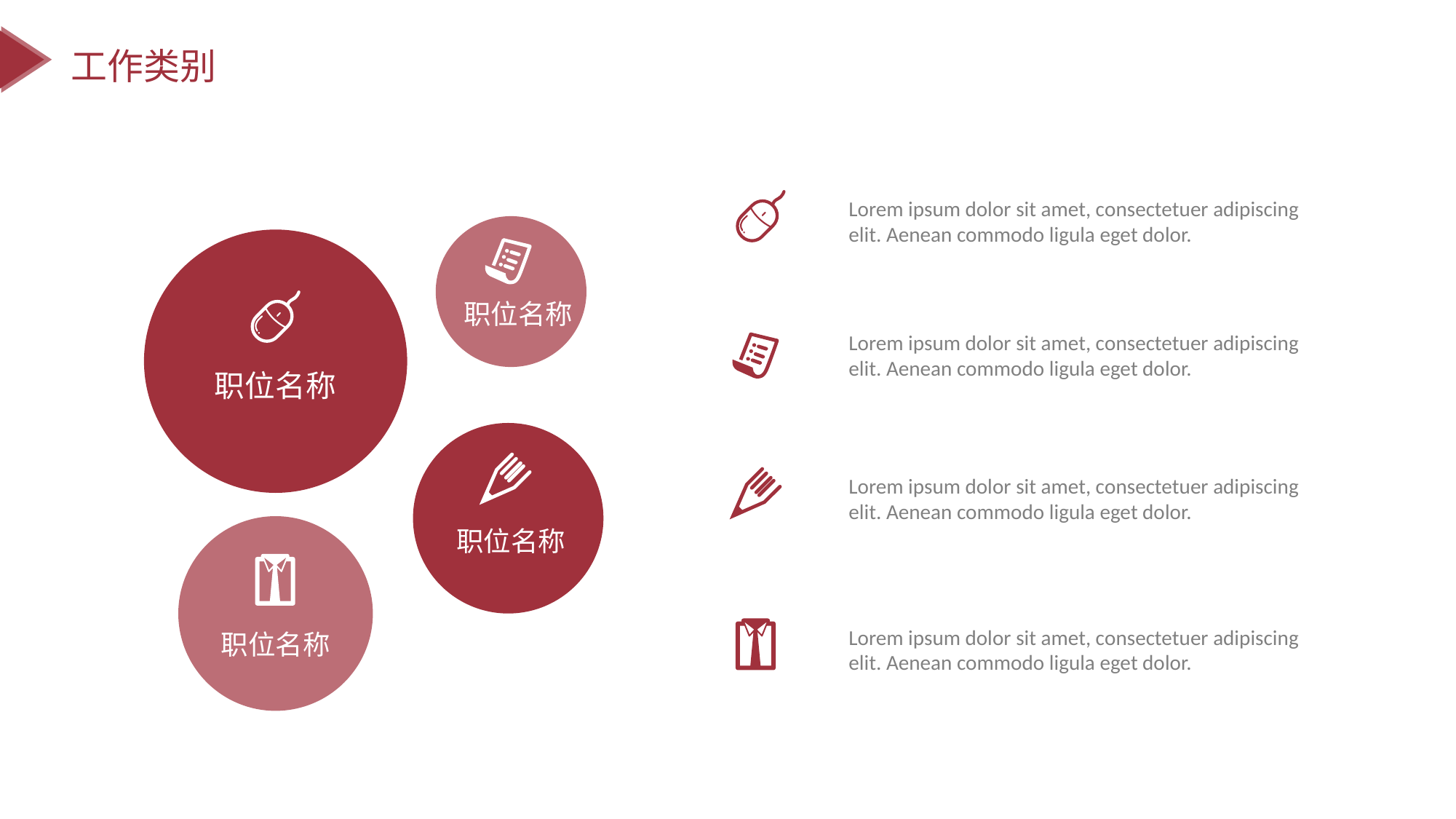

工作类别

Lorem ipsum dolor sit amet, consectetuer adipiscing elit. Aenean commodo ligula eget dolor.

职位名称
Lorem ipsum dolor sit amet, consectetuer adipiscing elit. Aenean commodo ligula eget dolor.

职位名称

Lorem ipsum dolor sit amet, consectetuer adipiscing elit. Aenean commodo ligula eget dolor.

职位名称

Lorem ipsum dolor sit amet, consectetuer adipiscing elit. Aenean commodo ligula eget dolor.
职位名称